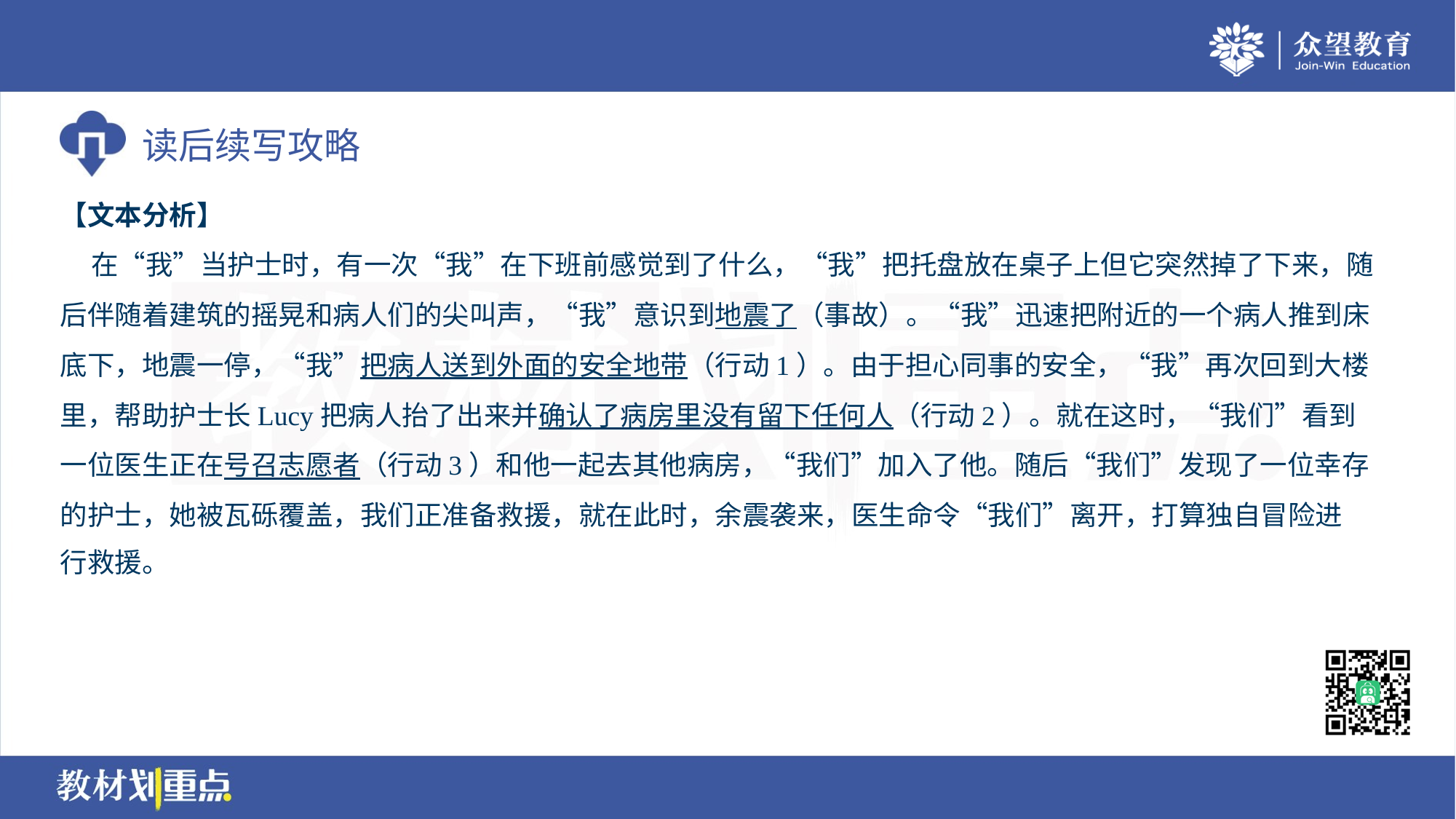

【文本分析】
    在“我”当护士时，有一次“我”在下班前感觉到了什么，“我”把托盘放在桌子上但它突然掉了下来，随
后伴随着建筑的摇晃和病人们的尖叫声，“我”意识到地震了（事故）。“我”迅速把附近的一个病人推到床
底下，地震一停，“我”把病人送到外面的安全地带（行动1）。由于担心同事的安全，“我”再次回到大楼
里，帮助护士长Lucy把病人抬了出来并确认了病房里没有留下任何人（行动2）。就在这时，“我们”看到
一位医生正在号召志愿者（行动3）和他一起去其他病房，“我们”加入了他。随后“我们”发现了一位幸存
的护士，她被瓦砾覆盖，我们正准备救援，就在此时，余震袭来，医生命令“我们”离开，打算独自冒险进
行救援。